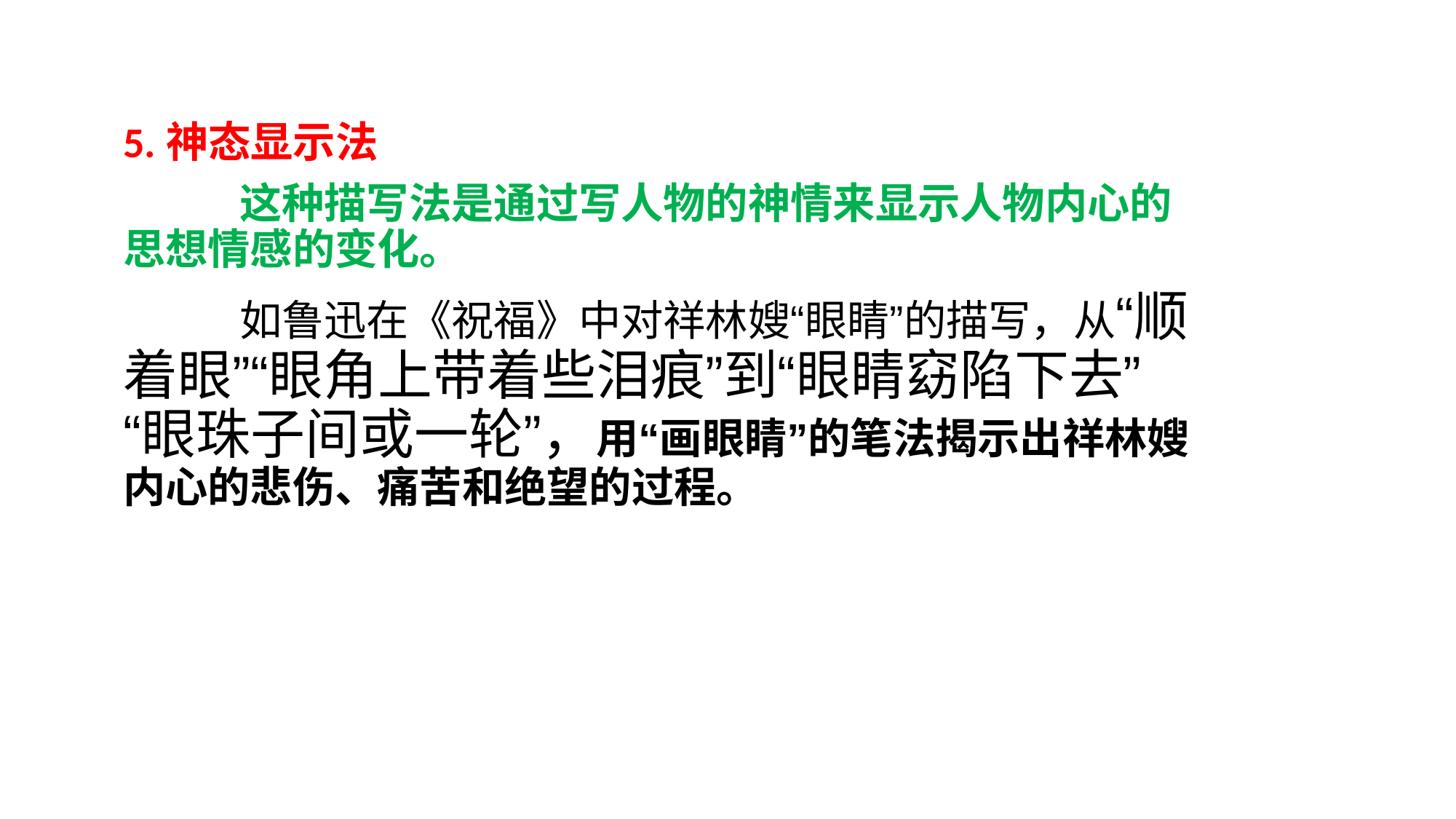

5.神态显示法
         这种描写法是通过写人物的神情来显示人物内心的思想情感的变化。
         如鲁迅在《祝福》中对祥林嫂“眼睛”的描写，从“顺着眼”“眼角上带着些泪痕”到“眼睛窈陷下去”“眼珠子间或一轮”，用“画眼睛”的笔法揭示出祥林嫂内心的悲伤、痛苦和绝望的过程。